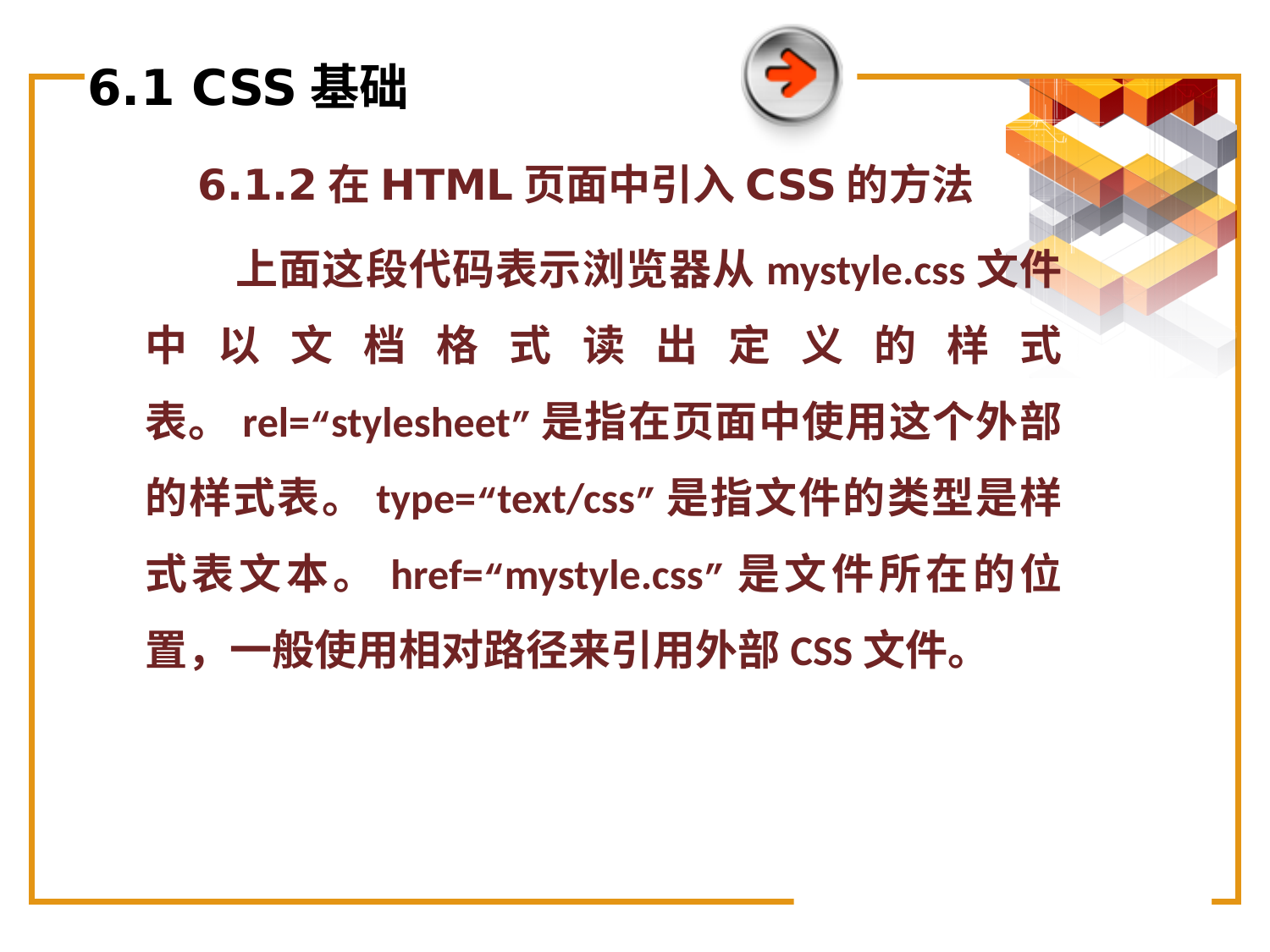

# 6.1 CSS基础
6.1.2在HTML页面中引入CSS的方法
    上面这段代码表示浏览器从mystyle.css文件中以文档格式读出定义的样式表。rel=“stylesheet”是指在页面中使用这个外部的样式表。type=“text/css”是指文件的类型是样式表文本。href=“mystyle.css”是文件所在的位置，一般使用相对路径来引用外部CSS文件。